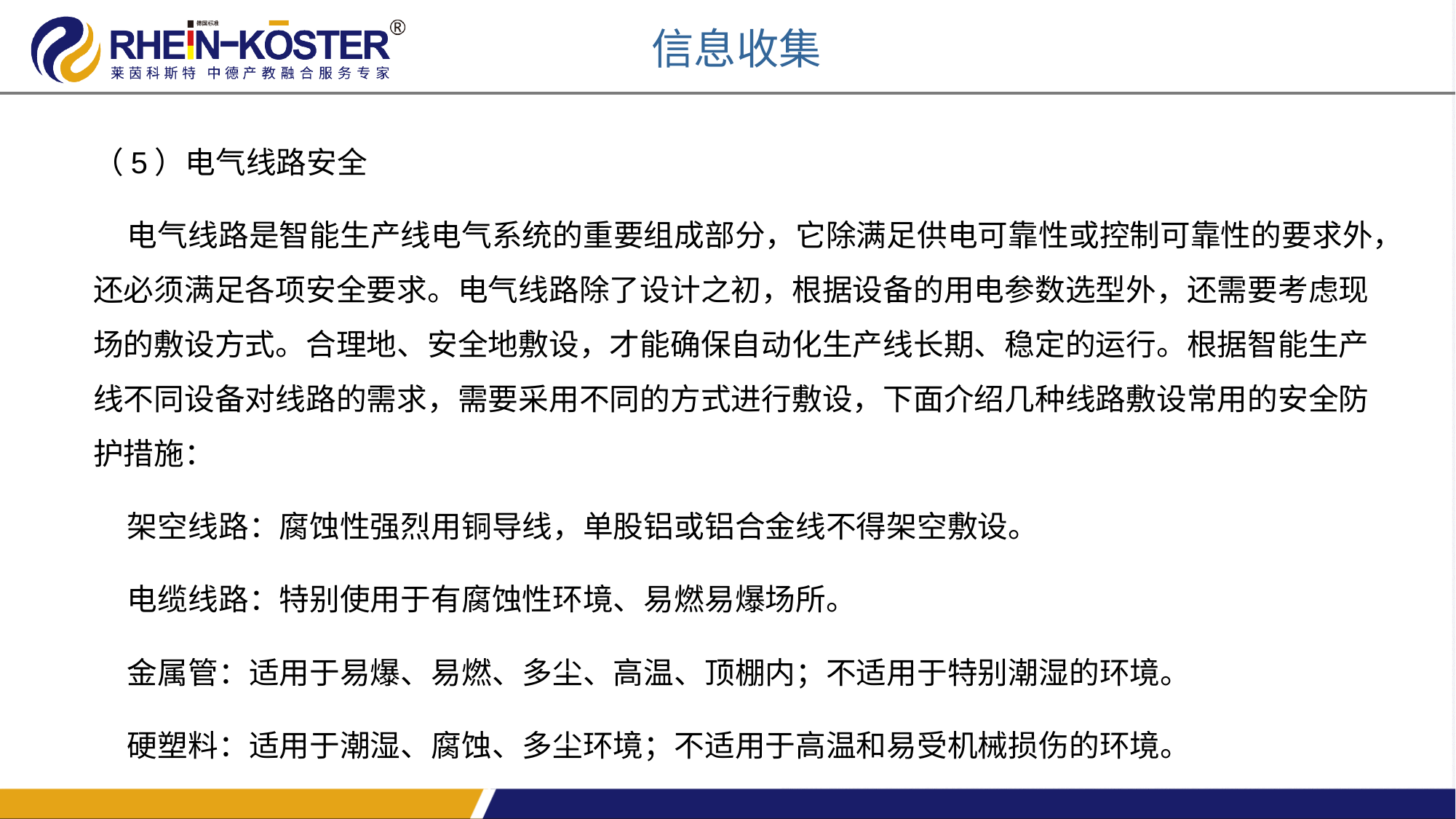

信息收集
（5）电气线路安全
    电气线路是智能生产线电气系统的重要组成部分，它除满足供电可靠性或控制可靠性的要求外，还必须满足各项安全要求。电气线路除了设计之初，根据设备的用电参数选型外，还需要考虑现场的敷设方式。合理地、安全地敷设，才能确保自动化生产线长期、稳定的运行。根据智能生产线不同设备对线路的需求，需要采用不同的方式进行敷设，下面介绍几种线路敷设常用的安全防护措施：
    架空线路：腐蚀性强烈用铜导线，单股铝或铝合金线不得架空敷设。
    电缆线路：特别使用于有腐蚀性环境、易燃易爆场所。
    金属管：适用于易爆、易燃、多尘、高温、顶棚内；不适用于特别潮湿的环境。
    硬塑料：适用于潮湿、腐蚀、多尘环境；不适用于高温和易受机械损伤的环境。